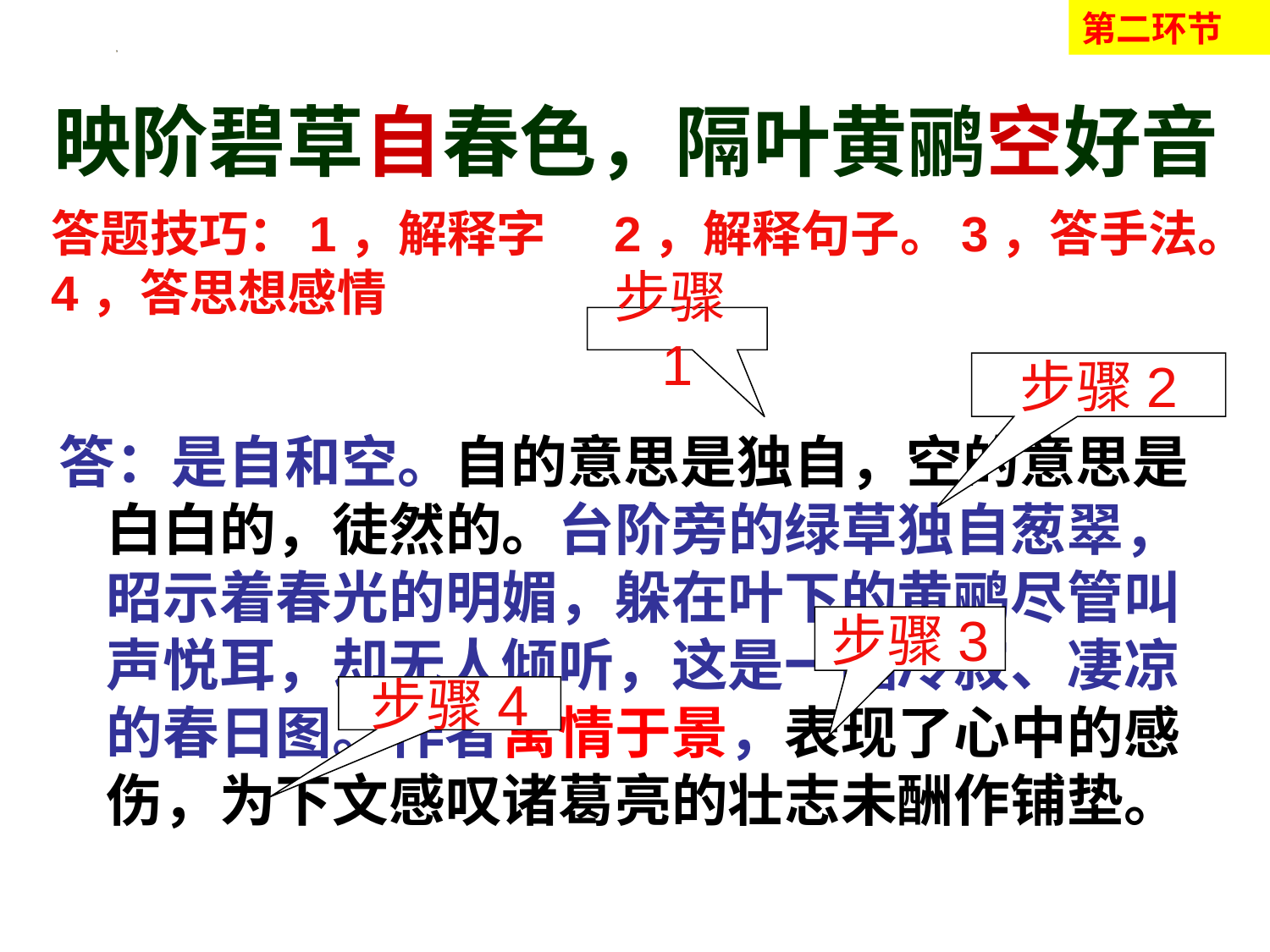

第二环节
映阶碧草自春色，隔叶黄鹂空好音
答题技巧：1，解释字     2，解释句子。3，答手法。
4，答思想感情
# 答：是自和空。自的意思是独自，空的意思是白白的，徒然的。台阶旁的绿草独自葱翠，昭示着春光的明媚，躲在叶下的黄鹂尽管叫声悦耳，却无人倾听，这是一幅冷寂、凄凉的春日图。作者寓情于景，表现了心中的感伤，为下文感叹诸葛亮的壮志未酬作铺垫。
步骤1
步骤2
步骤3
步骤4